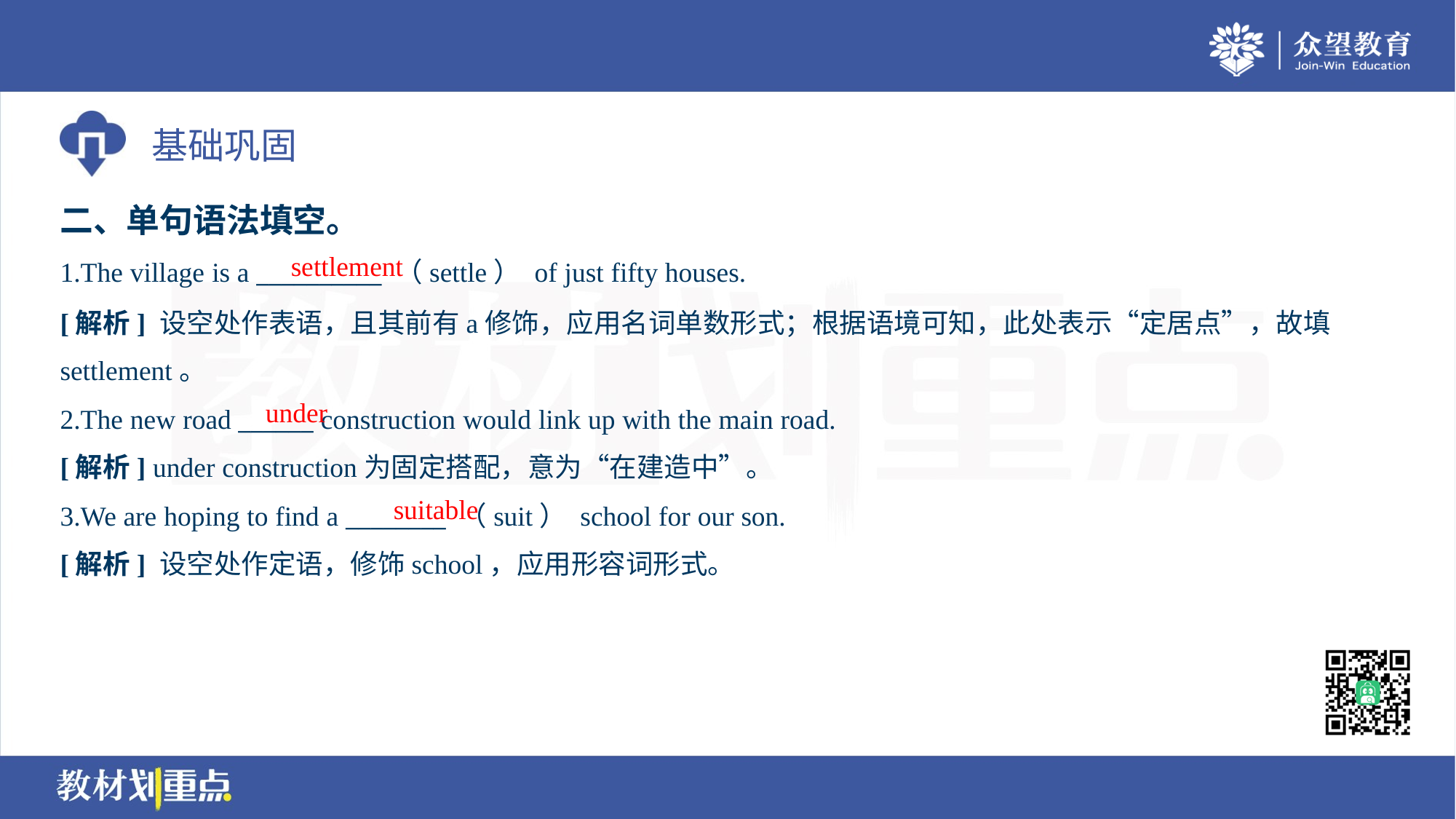

二、单句语法填空。
settlement
1.The village is a __________ （settle） of just fifty houses.
[解析] 设空处作表语，且其前有a修饰，应用名词单数形式；根据语境可知，此处表示“定居点”，故填
settlement。
under
2.The new road ______ construction would link up with the main road.
[解析] under construction为固定搭配，意为“在建造中”。
suitable
3.We are hoping to find a ________ （suit） school for our son.
[解析] 设空处作定语，修饰school，应用形容词形式。